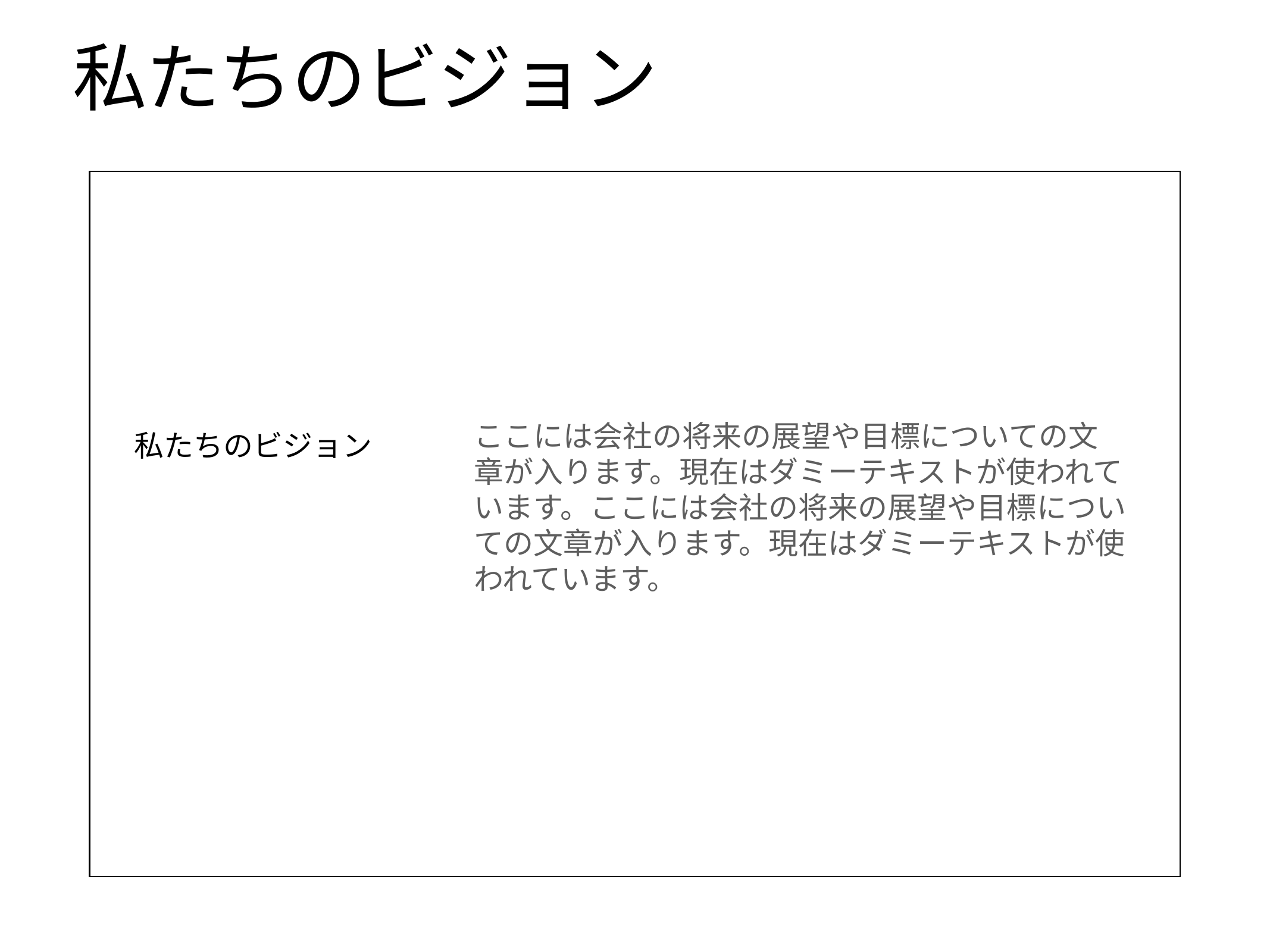

# 私たちのビジョン

ここには会社の将来の展望や目標についての文章が入ります。現在はダミーテキストが使われています。ここには会社の将来の展望や目標についての文章が入ります。現在はダミーテキストが使われています。
私たちのビジョン
4